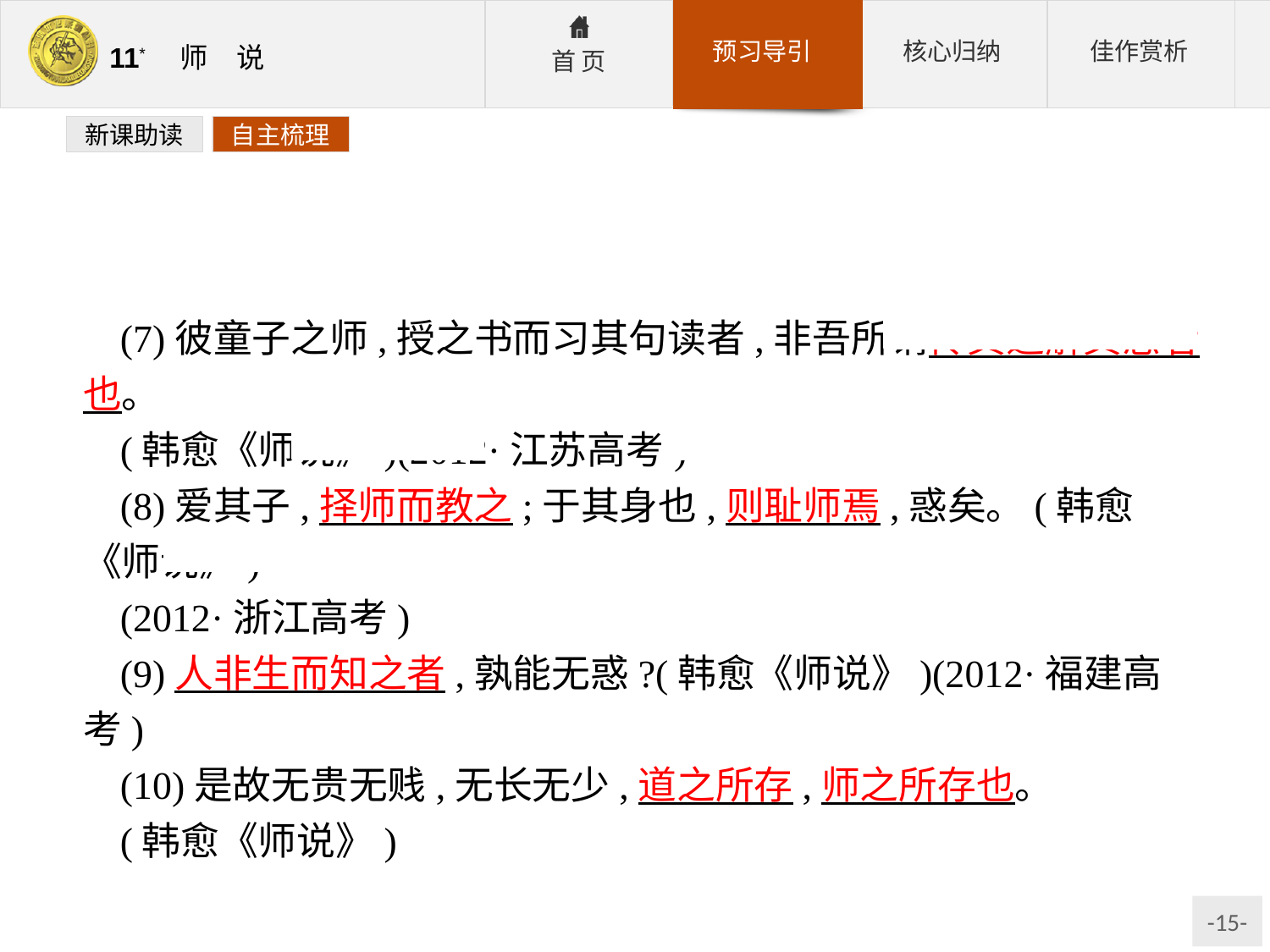

新课助读
自主梳理
(7)彼童子之师,授之书而习其句读者,非吾所谓传其道解其惑者也。
(韩愈《师说》)(2012·江苏高考)
(8)爱其子,择师而教之;于其身也,则耻师焉,惑矣。(韩愈《师说》)
(2012·浙江高考)
(9)人非生而知之者,孰能无惑?(韩愈《师说》)(2012·福建高考)
(10)是故无贵无贱,无长无少,道之所存,师之所存也。
(韩愈《师说》)